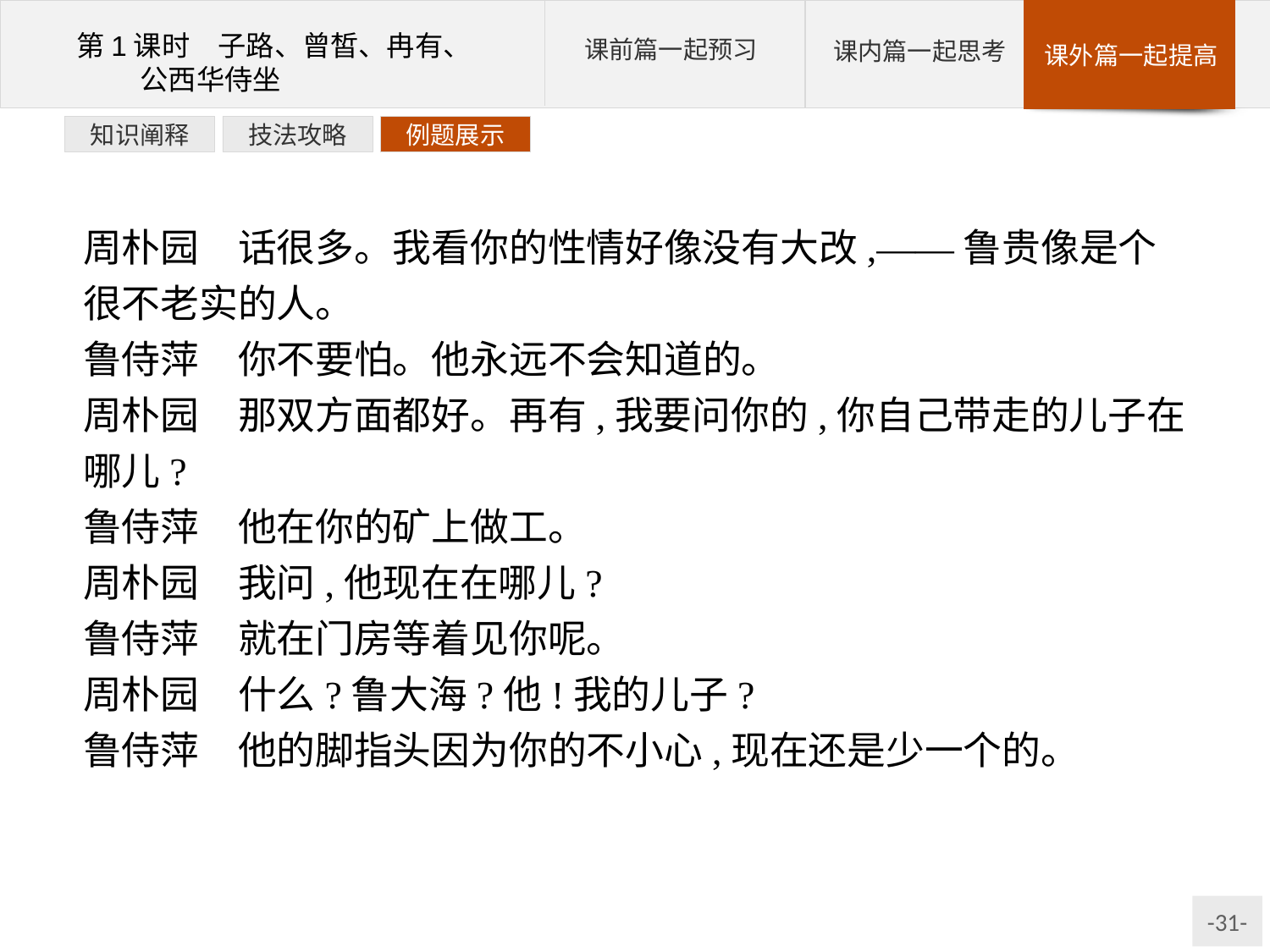

例题展示
技法攻略
知识阐释
周朴园　话很多。我看你的性情好像没有大改,——鲁贵像是个很不老实的人。
鲁侍萍　你不要怕。他永远不会知道的。
周朴园　那双方面都好。再有,我要问你的,你自己带走的儿子在哪儿?
鲁侍萍　他在你的矿上做工。
周朴园　我问,他现在在哪儿?
鲁侍萍　就在门房等着见你呢。
周朴园　什么?鲁大海?他!我的儿子?
鲁侍萍　他的脚指头因为你的不小心,现在还是少一个的。